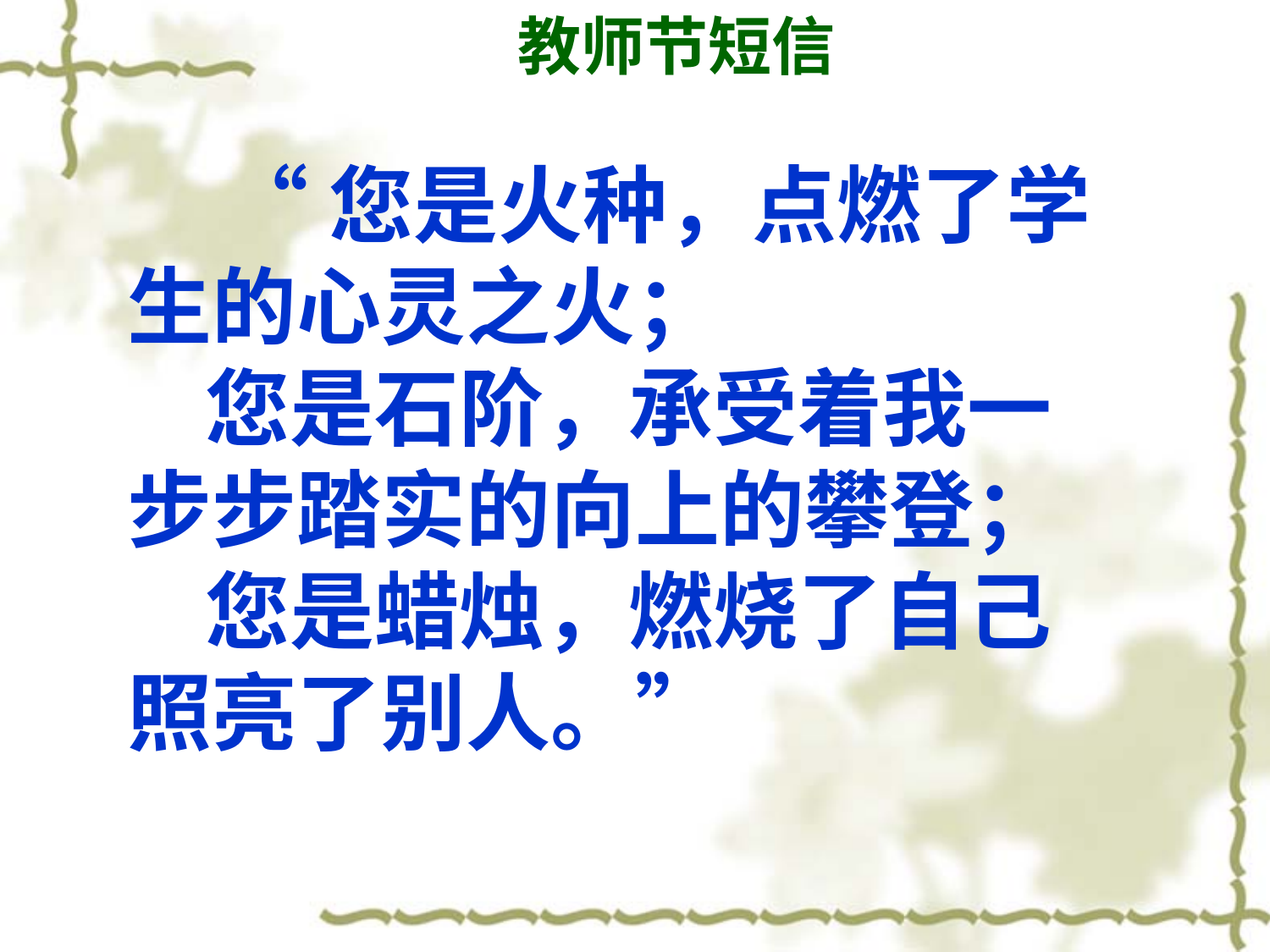

教师节短信
     “您是火种，点燃了学生的心灵之火；
   您是石阶，承受着我一步步踏实的向上的攀登；
   您是蜡烛，燃烧了自己照亮了别人。”
88